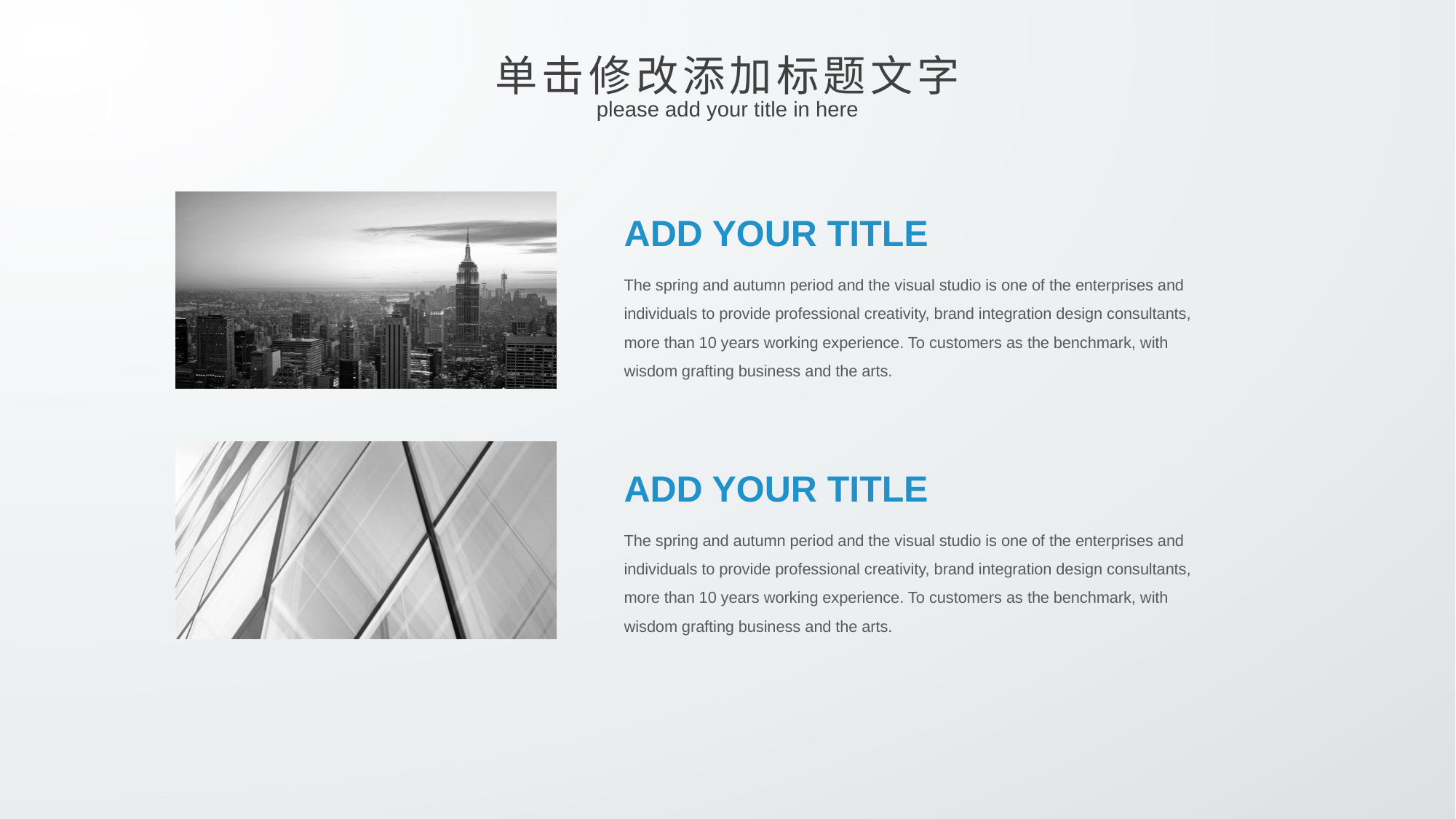

单击修改添加标题文字
please add your title in here

ADD YOUR TITLE
The spring and autumn period and the visual studio is one of the enterprises and individuals to provide professional creativity, brand integration design consultants, more than 10 years working experience. To customers as the benchmark, with wisdom grafting business and the arts.

ADD YOUR TITLE
The spring and autumn period and the visual studio is one of the enterprises and individuals to provide professional creativity, brand integration design consultants, more than 10 years working experience. To customers as the benchmark, with wisdom grafting business and the arts.